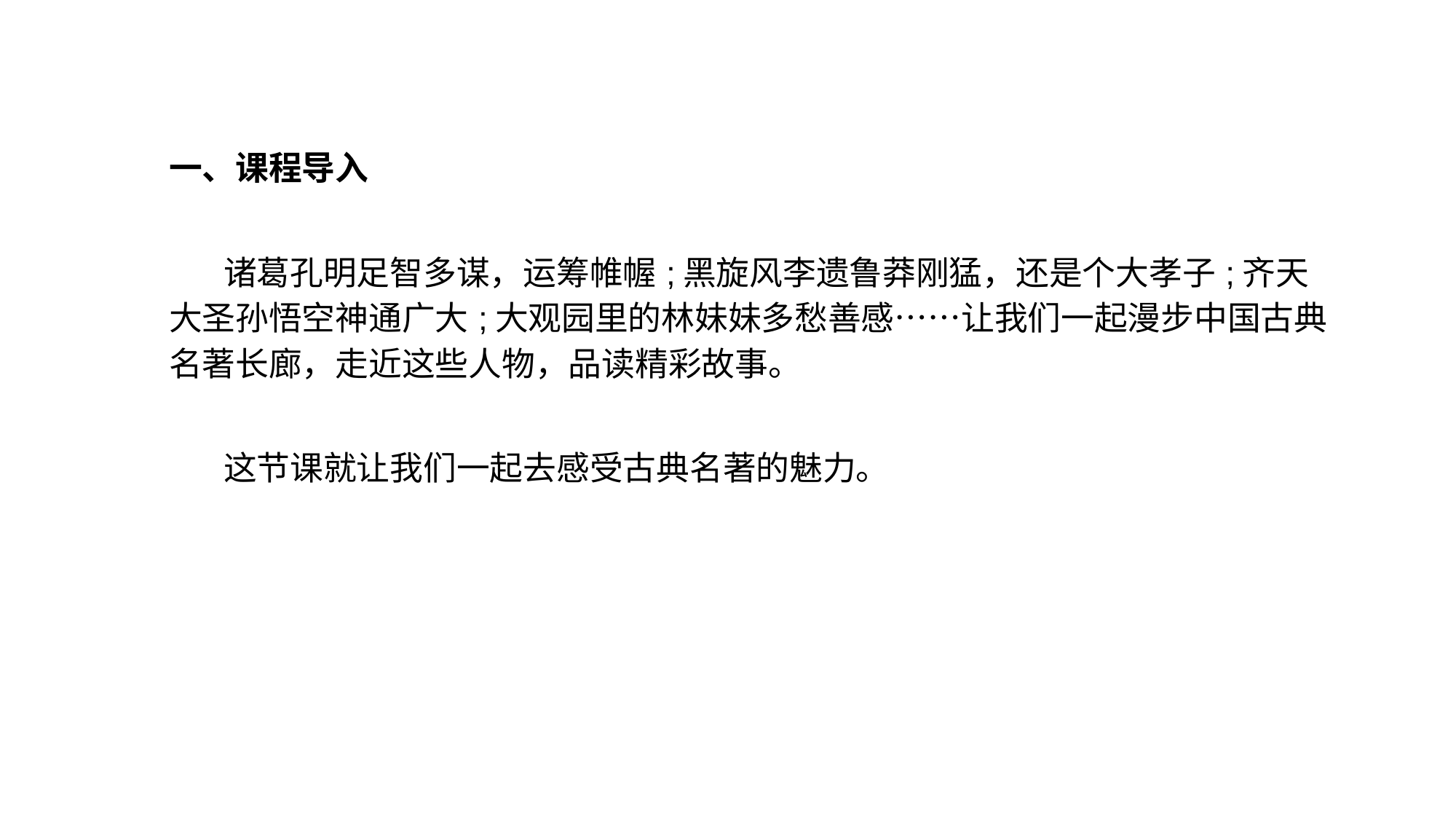

一、课程导入

诸葛孔明足智多谋，运筹帷幄;黑旋风李遗鲁莽刚猛，还是个大孝子;齐天大圣孙悟空神通广大;大观园里的林妹妹多愁善感……让我们一起漫步中国古典名著长廊，走近这些人物，品读精彩故事。

这节课就让我们一起去感受古典名著的魅力。